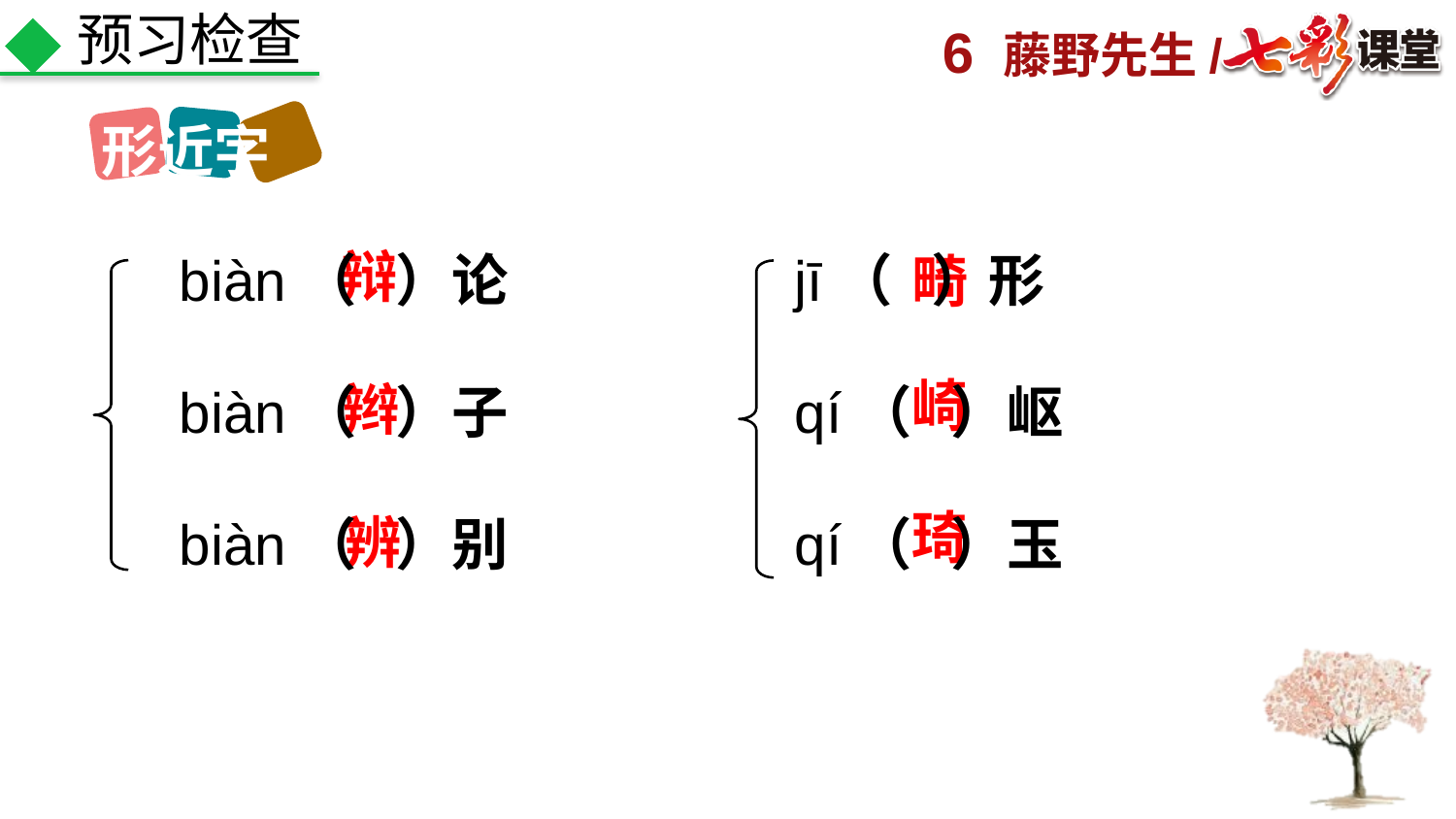

预习检查

形近字

辩
biàn（   ）论
jī（   ）形
畸

崎
辫
biàn（   ）子
qí（   ）岖
琦
辨
biàn（   ）别
qí（   ）玉